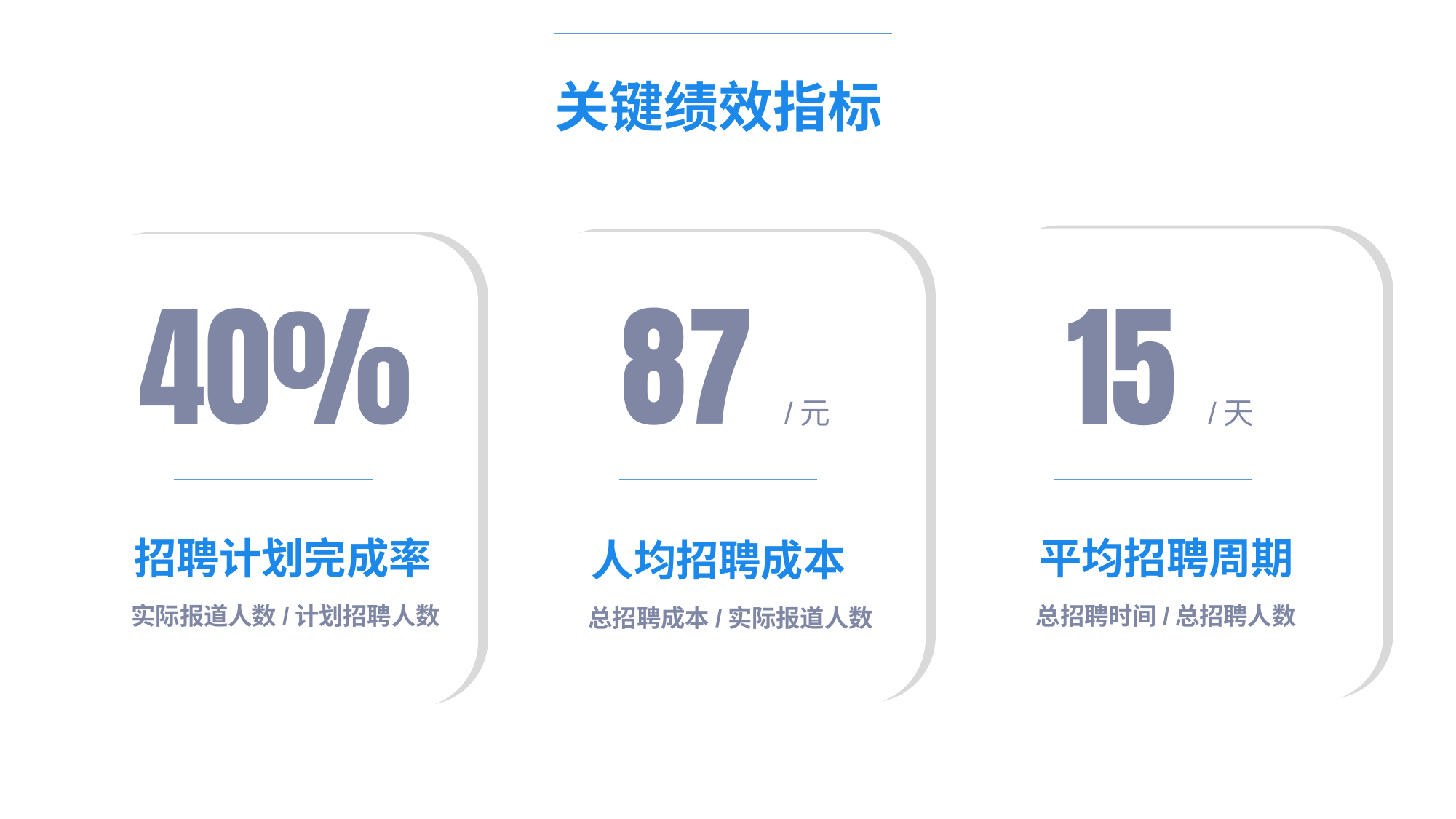

关键绩效指标

40%
87 /元
15 /天
招聘计划完成率
实际报道人数/计划招聘人数
平均招聘周期
总招聘时间/总招聘人数
人均招聘成本

总招聘成本/实际报道人数